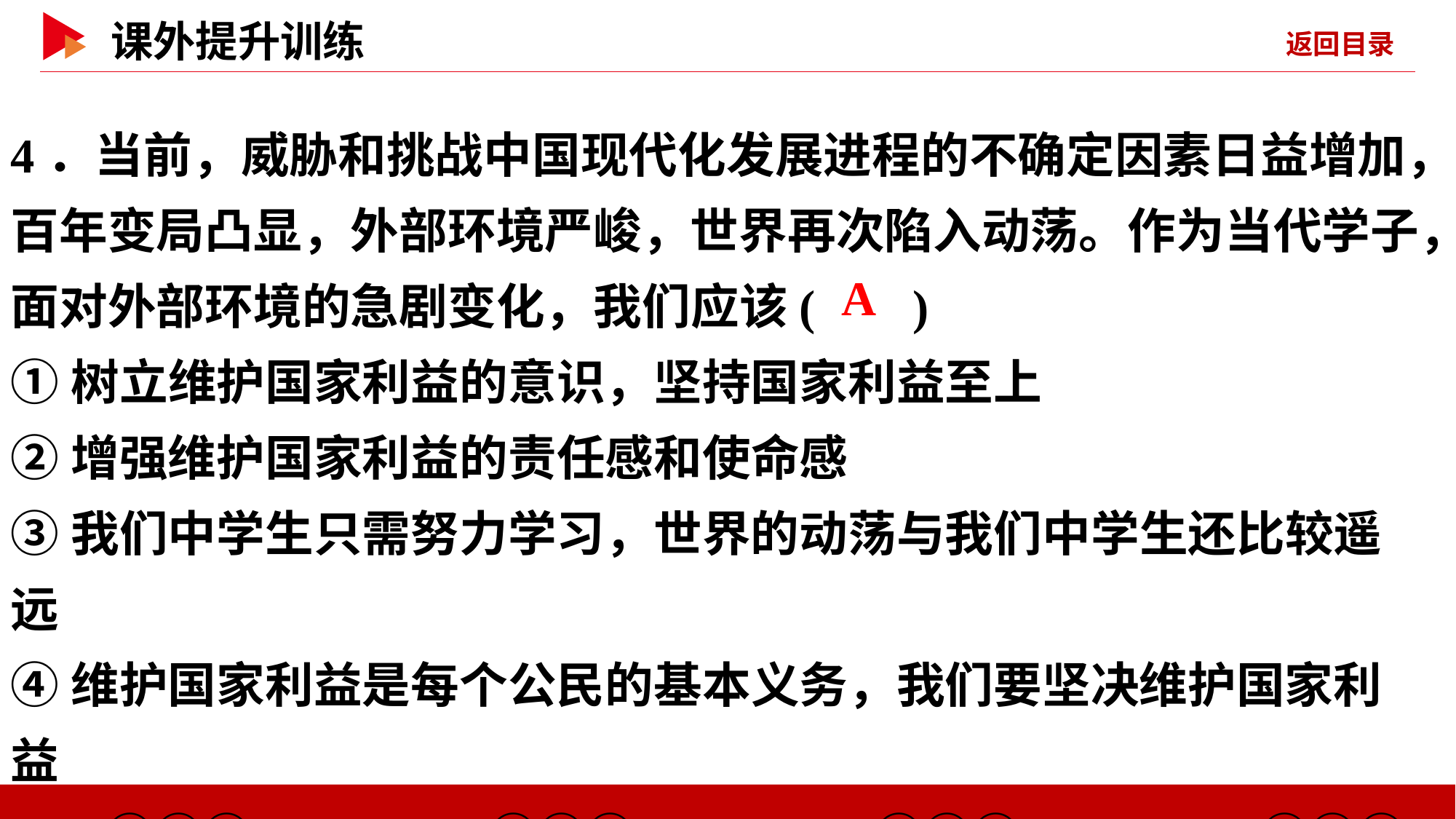

4．当前，威胁和挑战中国现代化发展进程的不确定因素日益增加，百年变局凸显，外部环境严峻，世界再次陷入动荡。作为当代学子，面对外部环境的急剧变化，我们应该(        )
①树立维护国家利益的意识，坚持国家利益至上
②增强维护国家利益的责任感和使命感
③我们中学生只需努力学习，世界的动荡与我们中学生还比较遥远
④维护国家利益是每个公民的基本义务，我们要坚决维护国家利益
A．①②④            B．①③④            C．②③④            D．①②③
   A